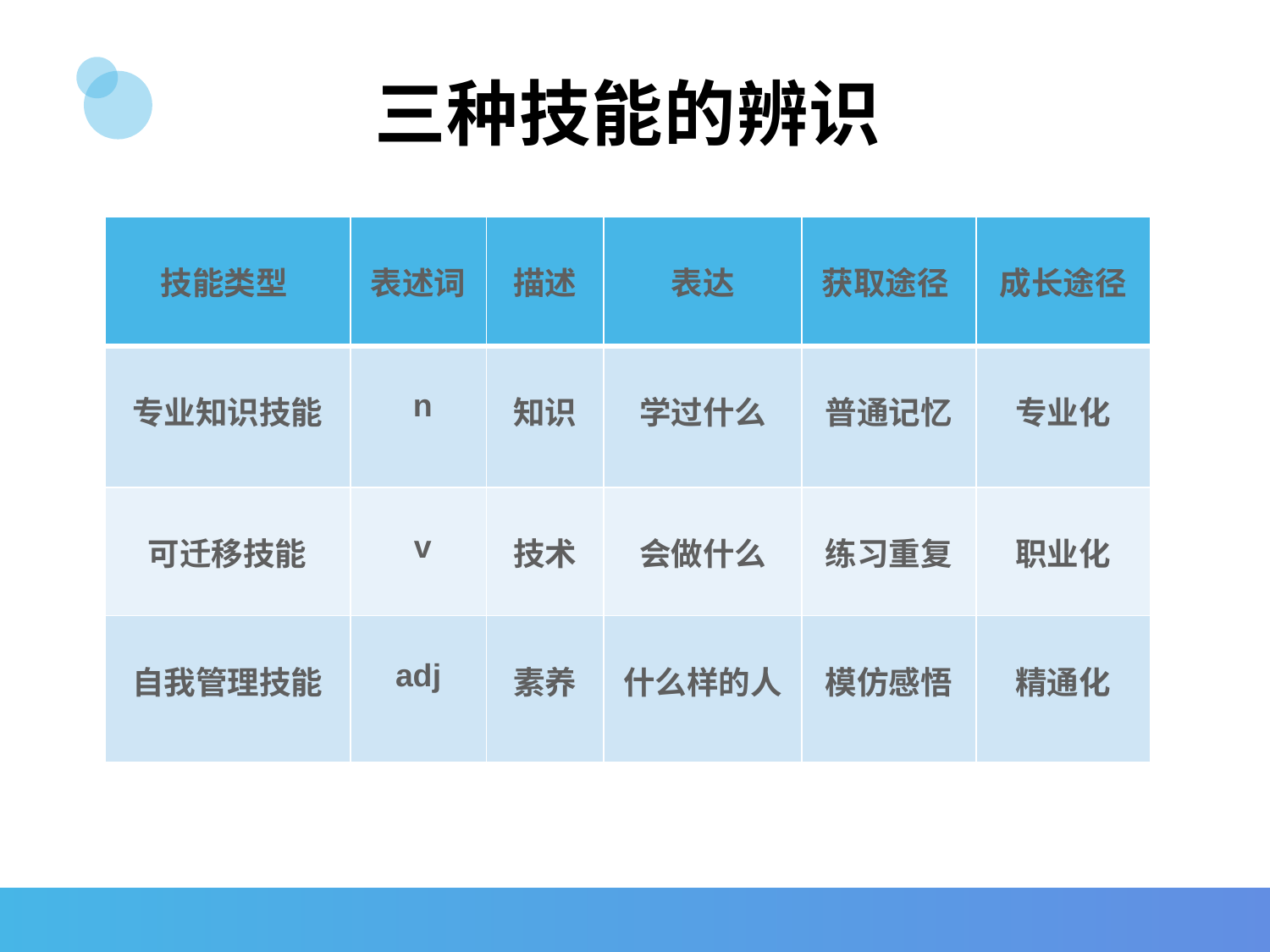

# 三种技能的辨识
| 技能类型 | 表述词 | 描述 | 表达 | 获取途径 | 成长途径 |
| --- | --- | --- | --- | --- | --- |
| 专业知识技能 | n | 知识 | 学过什么 | 普通记忆 | 专业化 |
| 可迁移技能 | v | 技术 | 会做什么 | 练习重复 | 职业化 |
| 自我管理技能 | adj | 素养 | 什么样的人 | 模仿感悟 | 精通化 |